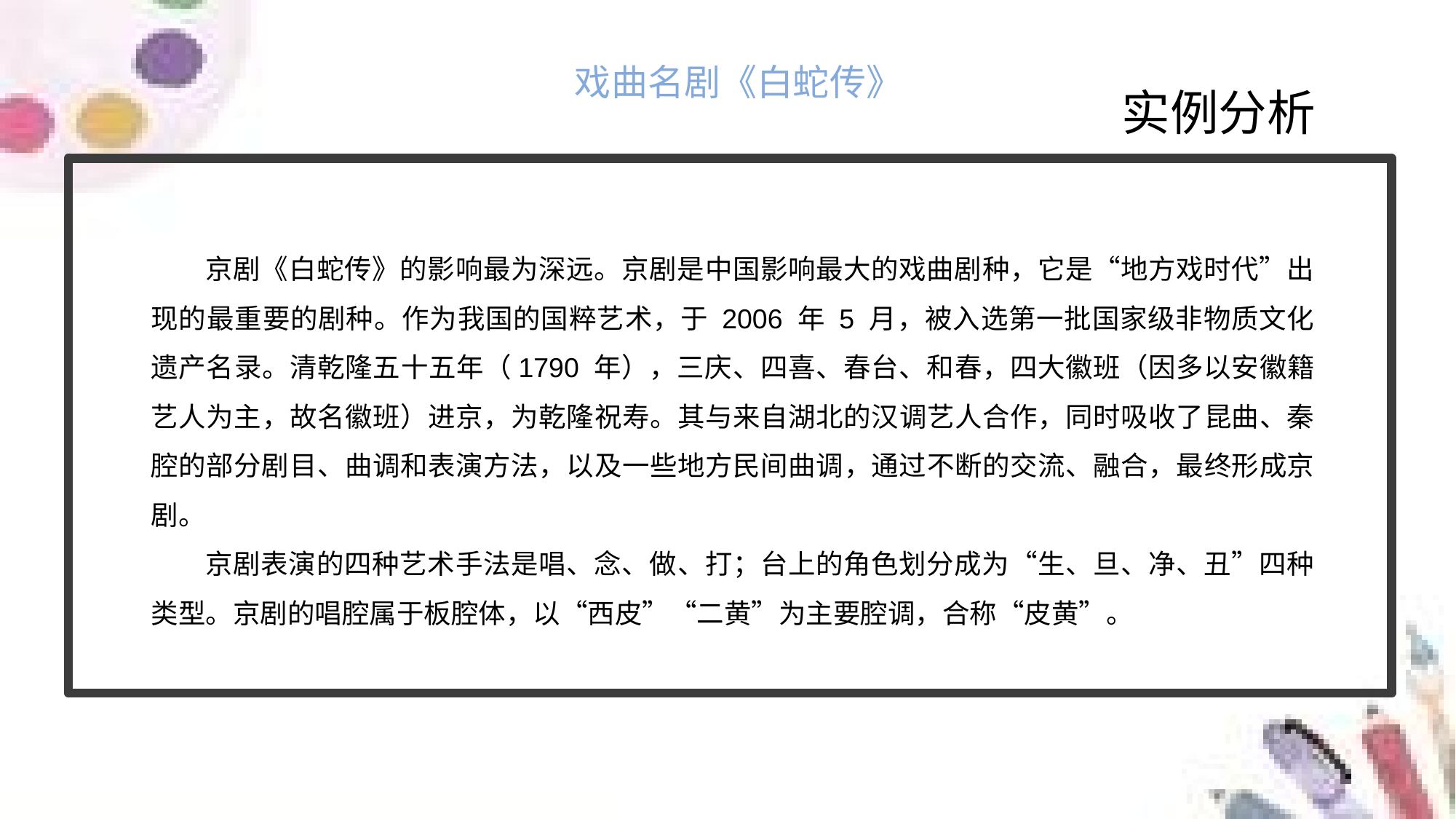

戏曲名剧《白蛇传》
实例分析

京剧《白蛇传》的影响最为深远。京剧是中国影响最大的戏曲剧种，它是“地方戏时代”出现的最重要的剧种。作为我国的国粹艺术，于 2006 年 5 月，被入选第一批国家级非物质文化遗产名录。清乾隆五十五年（1790 年），三庆、四喜、春台、和春，四大徽班（因多以安徽籍艺人为主，故名徽班）进京，为乾隆祝寿。其与来自湖北的汉调艺人合作，同时吸收了昆曲、秦腔的部分剧目、曲调和表演方法，以及一些地方民间曲调，通过不断的交流、融合，最终形成京剧。
京剧表演的四种艺术手法是唱、念、做、打；台上的角色划分成为“生、旦、净、丑”四种类型。京剧的唱腔属于板腔体，以“西皮”“二黄”为主要腔调，合称“皮黄”。